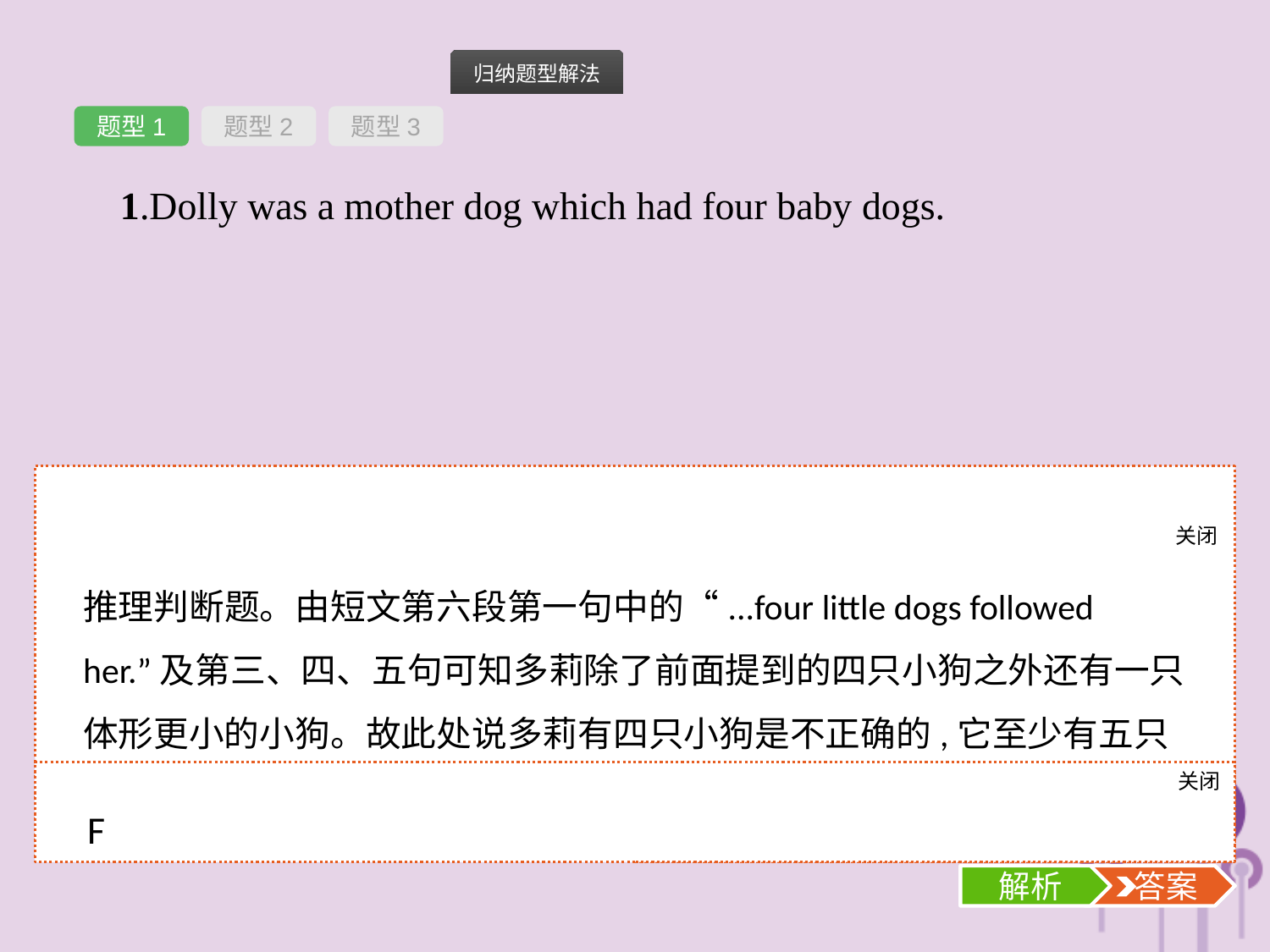

题型1
题型2
题型3
1.Dolly was a mother dog which had four baby dogs.

关闭
解析

推理判断题。由短文第六段第一句中的“...four little dogs followed her.”及第三、四、五句可知多莉除了前面提到的四只小狗之外还有一只体形更小的小狗。故此处说多莉有四只小狗是不正确的,它至少有五只小狗才对。
关闭

解析
  答案

F
解析
  答案